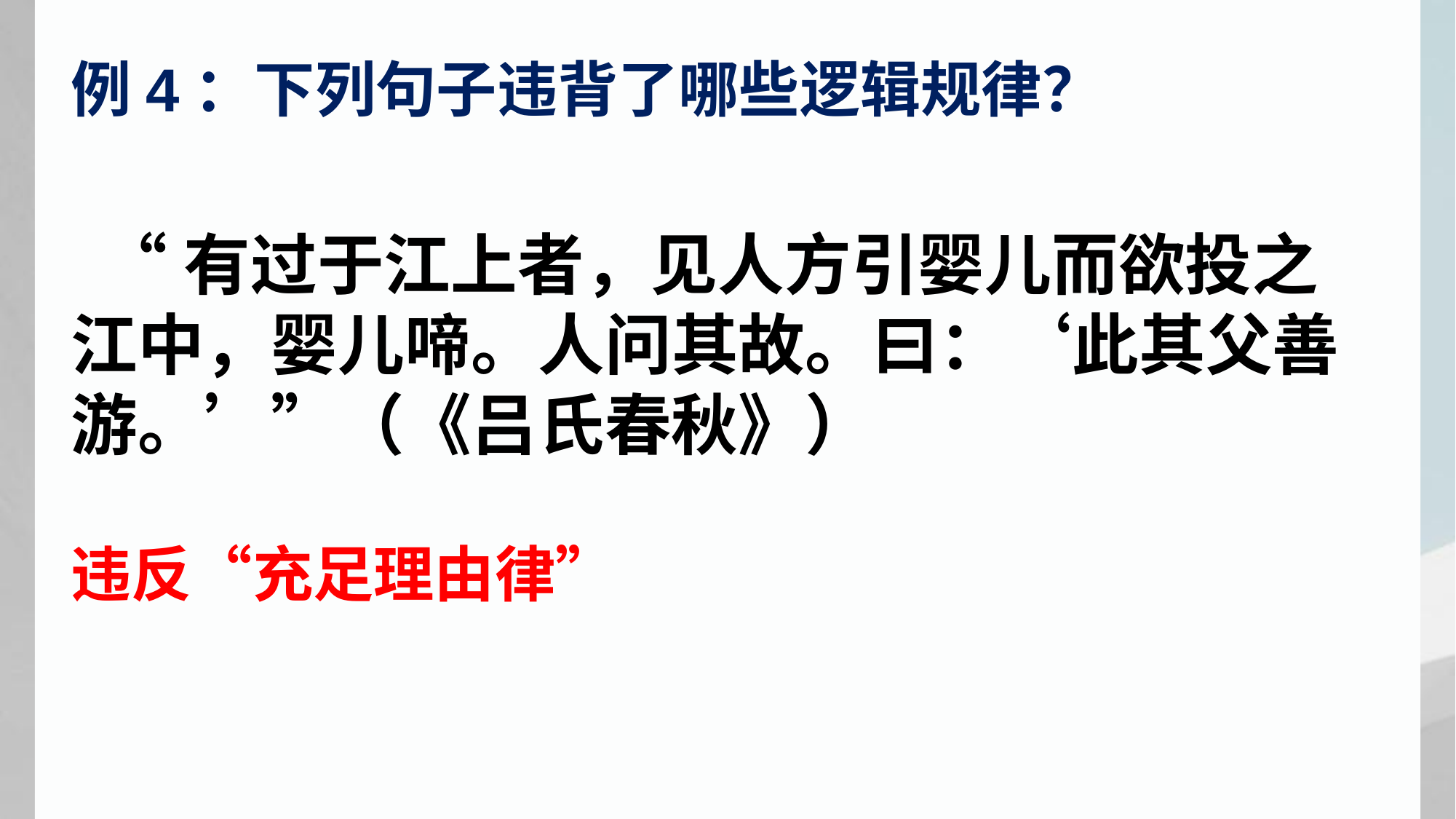

例4：下列句子违背了哪些逻辑规律？
  “有过于江上者，见人方引婴儿而欲投之江中，婴儿啼。人问其故。曰：‘此其父善游。’”（《吕氏春秋》）

违反“充足理由律”